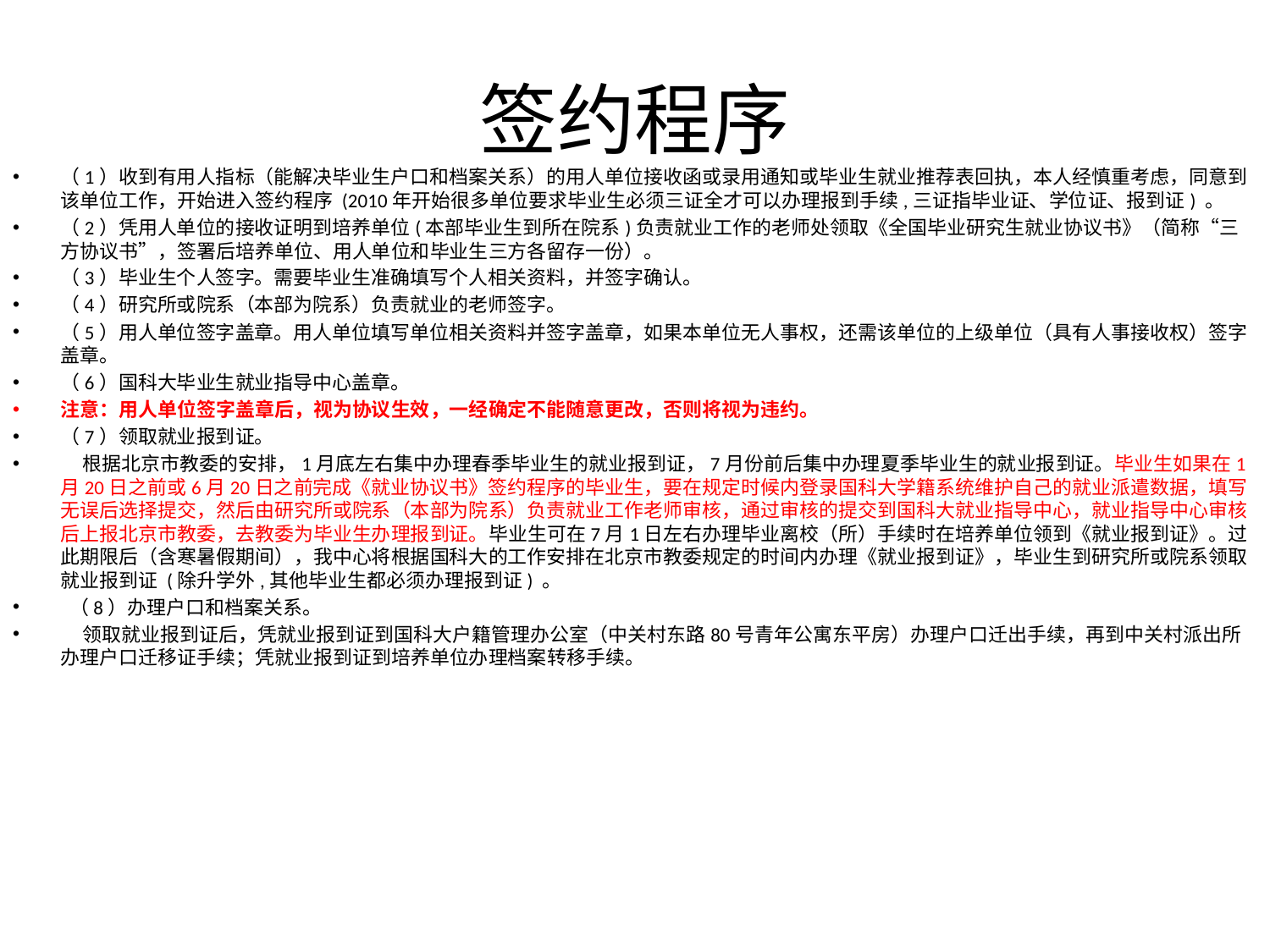

# 签约程序
（1）收到有用人指标（能解决毕业生户口和档案关系）的用人单位接收函或录用通知或毕业生就业推荐表回执，本人经慎重考虑，同意到该单位工作，开始进入签约程序 (2010年开始很多单位要求毕业生必须三证全才可以办理报到手续,三证指毕业证、学位证、报到证) 。
（2）凭用人单位的接收证明到培养单位(本部毕业生到所在院系)负责就业工作的老师处领取《全国毕业研究生就业协议书》（简称“三方协议书”，签署后培养单位、用人单位和毕业生三方各留存一份）。
（3）毕业生个人签字。需要毕业生准确填写个人相关资料，并签字确认。
（4）研究所或院系（本部为院系）负责就业的老师签字。
（5）用人单位签字盖章。用人单位填写单位相关资料并签字盖章，如果本单位无人事权，还需该单位的上级单位（具有人事接收权）签字盖章。
（6）国科大毕业生就业指导中心盖章。
注意：用人单位签字盖章后，视为协议生效，一经确定不能随意更改，否则将视为违约。
（7）领取就业报到证。
    根据北京市教委的安排，1月底左右集中办理春季毕业生的就业报到证，7月份前后集中办理夏季毕业生的就业报到证。毕业生如果在1月20日之前或6月20日之前完成《就业协议书》签约程序的毕业生，要在规定时候内登录国科大学籍系统维护自己的就业派遣数据，填写无误后选择提交，然后由研究所或院系（本部为院系）负责就业工作老师审核，通过审核的提交到国科大就业指导中心，就业指导中心审核后上报北京市教委，去教委为毕业生办理报到证。毕业生可在7月1日左右办理毕业离校（所）手续时在培养单位领到《就业报到证》。过此期限后（含寒暑假期间），我中心将根据国科大的工作安排在北京市教委规定的时间内办理《就业报到证》，毕业生到研究所或院系领取就业报到证 (除升学外,其他毕业生都必须办理报到证) 。
 （8）办理户口和档案关系。
    领取就业报到证后，凭就业报到证到国科大户籍管理办公室（中关村东路80号青年公寓东平房）办理户口迁出手续，再到中关村派出所办理户口迁移证手续；凭就业报到证到培养单位办理档案转移手续。